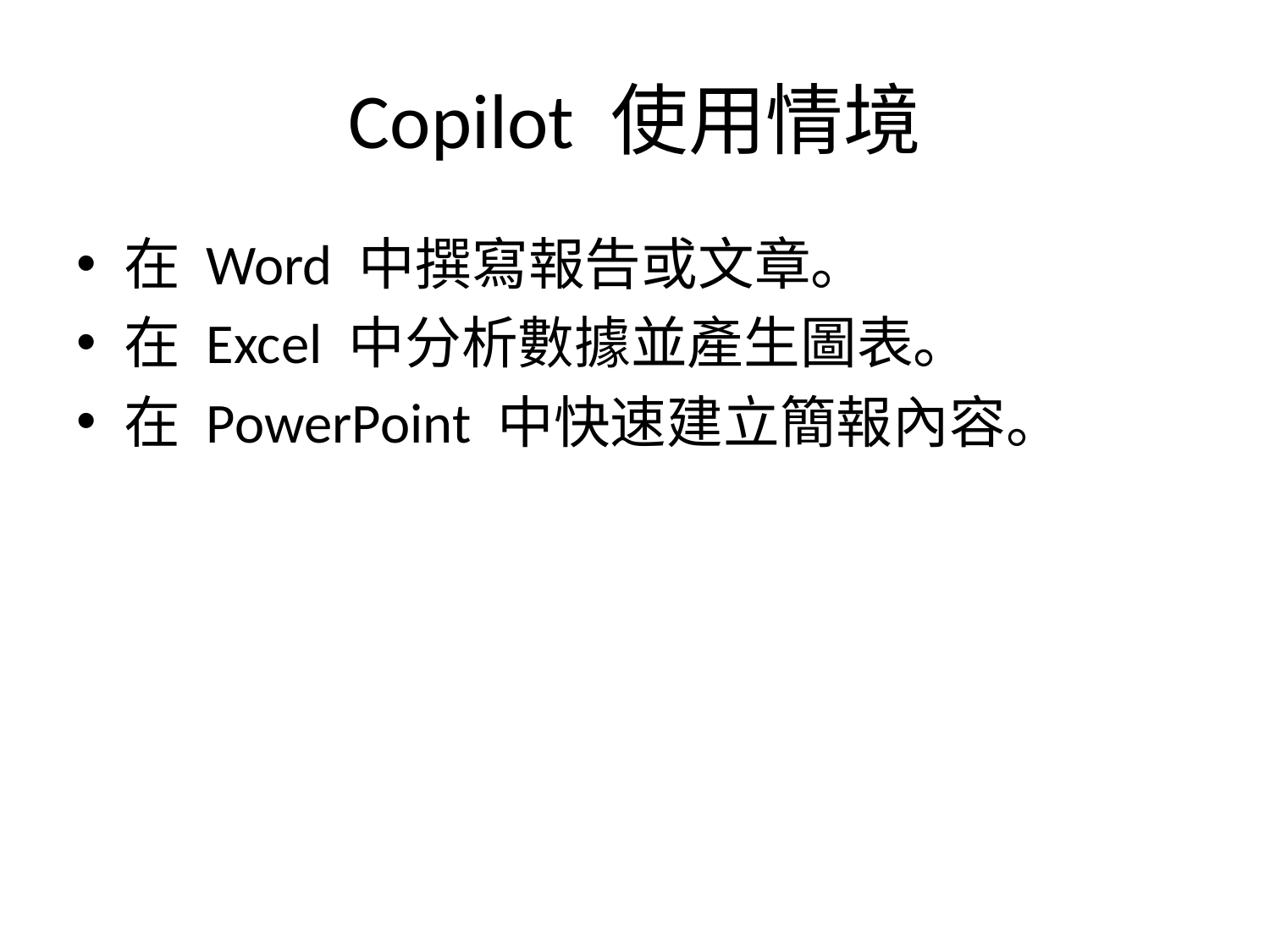

# Copilot 使用情境
在 Word 中撰寫報告或文章。
在 Excel 中分析數據並產生圖表。
在 PowerPoint 中快速建立簡報內容。